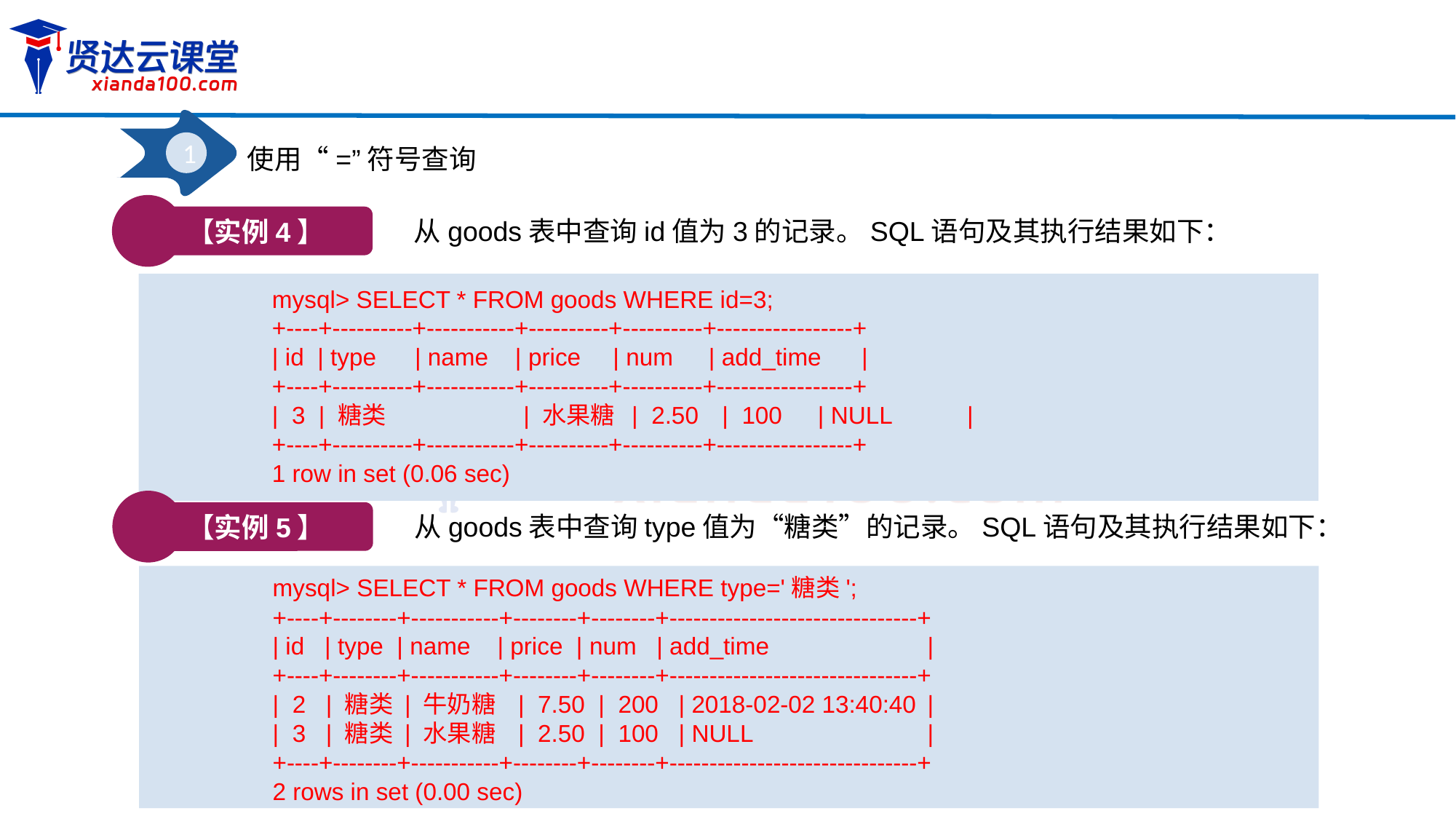

1
使用“=”符号查询

【实例4】
从goods表中查询id值为3的记录。SQL语句及其执行结果如下：

mysql> SELECT * FROM goods WHERE id=3;
+----+----------+-----------+----------+----------+-----------------+
| id  | type	     | name    | price	  | num	| add_time      |
+----+----------+-----------+----------+----------+-----------------+
|  3  | 糖类	     | 水果糖  |  2.50	  |  100	| NULL	      |
+----+----------+-----------+----------+----------+-----------------+
1 row in set (0.06 sec)

【实例5】
从goods表中查询type值为“糖类”的记录。SQL语句及其执行结果如下：

mysql> SELECT * FROM goods WHERE type='糖类';
+----+--------+-----------+--------+--------+-------------------------------+
| id   | type  | name    | price  | num   | add_time	  	|
+----+--------+-----------+--------+--------+-------------------------------+
|  2   | 糖类 | 牛奶糖   |  7.50  |  200   | 2018-02-02 13:40:40	|
|  3   | 糖类 | 水果糖   |  2.50  |  100   | NULL		|
+----+--------+-----------+--------+--------+-------------------------------+
2 rows in set (0.00 sec)